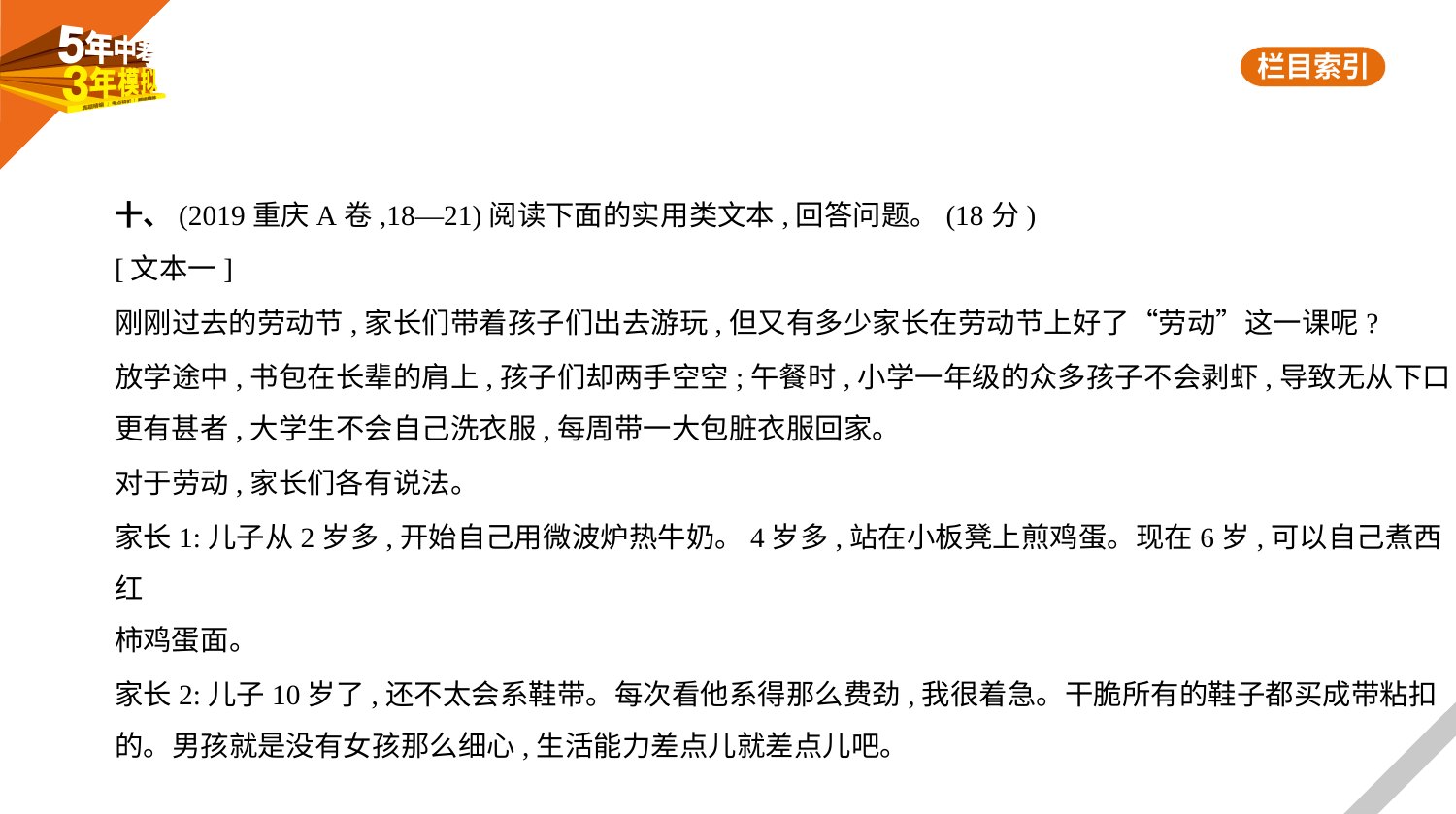

十、(2019重庆A卷,18—21)阅读下面的实用类文本,回答问题。(18分)
[文本一]
刚刚过去的劳动节,家长们带着孩子们出去游玩,但又有多少家长在劳动节上好了“劳动”这一课呢?
放学途中,书包在长辈的肩上,孩子们却两手空空;午餐时,小学一年级的众多孩子不会剥虾,导致无从下口;
更有甚者,大学生不会自己洗衣服,每周带一大包脏衣服回家。
对于劳动,家长们各有说法。
家长1:儿子从2岁多,开始自己用微波炉热牛奶。4岁多,站在小板凳上煎鸡蛋。现在6岁,可以自己煮西红
柿鸡蛋面。
家长2:儿子10岁了,还不太会系鞋带。每次看他系得那么费劲,我很着急。干脆所有的鞋子都买成带粘扣
的。男孩就是没有女孩那么细心,生活能力差点儿就差点儿吧。